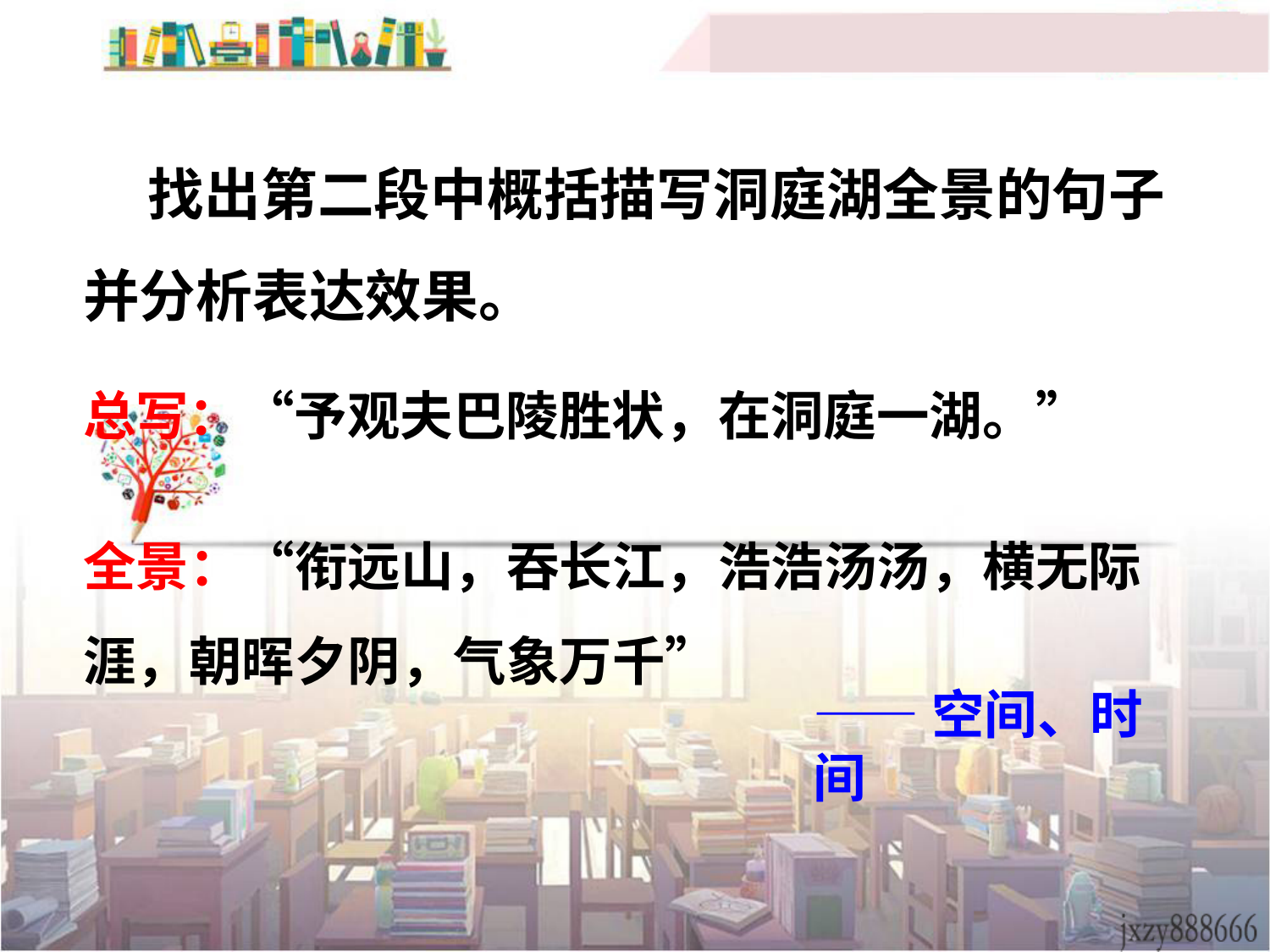

找出第二段中概括描写洞庭湖全景的句子并分析表达效果。
总写：“予观夫巴陵胜状，在洞庭一湖。”
全景：“衔远山，吞长江，浩浩汤汤，横无际涯，朝晖夕阴，气象万千”
——空间、时间